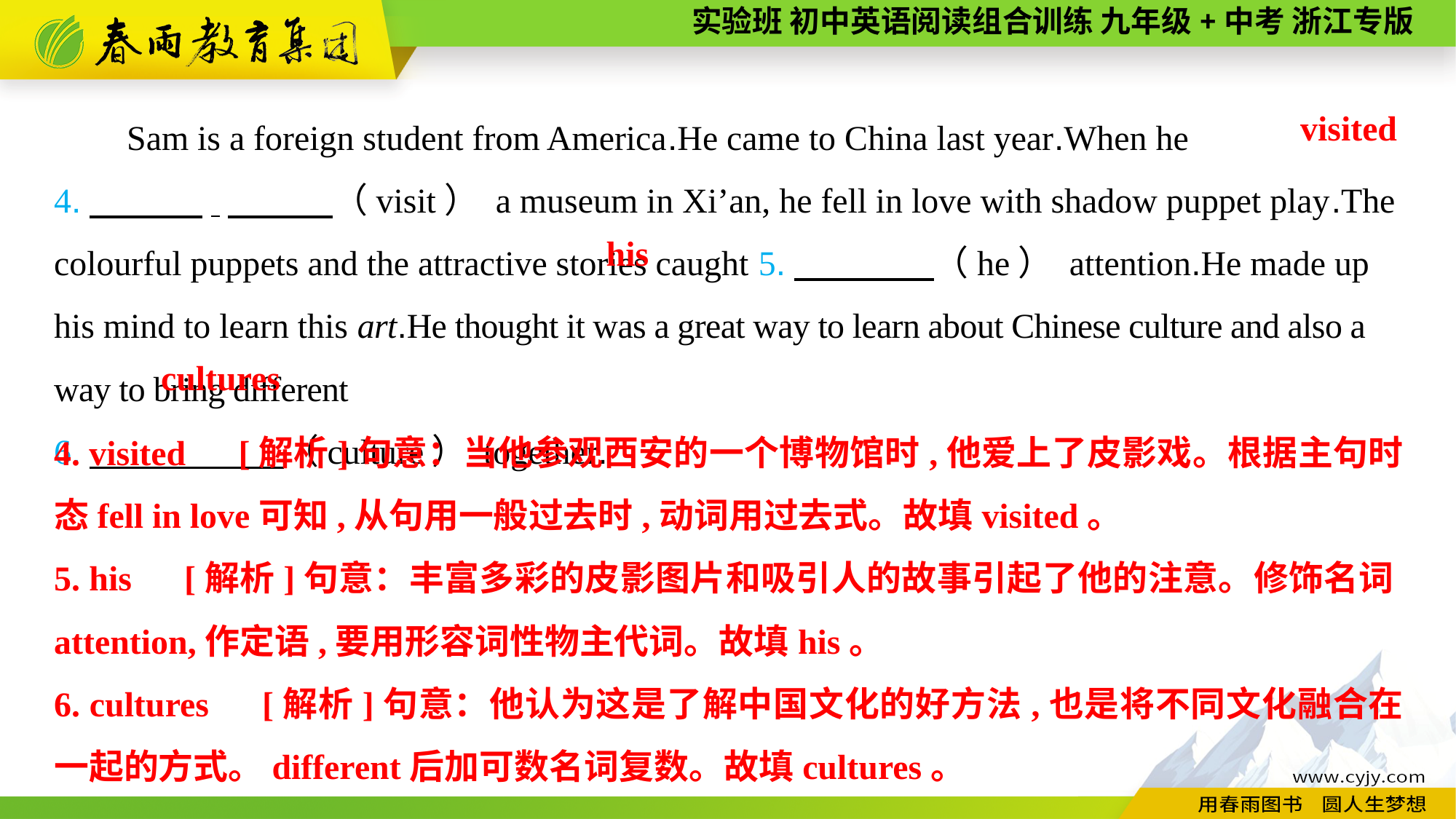

Sam is a foreign student from America.He came to China last year.When he 4.　          .　　　（visit） a museum in Xi’an, he fell in love with shadow puppet play.The colourful puppets and the attractive stories caught 5.　　　　（he） attention.He made up his mind to learn this art.He thought it was a great way to learn about Chinese culture and also a way to bring different
6.　　　       　（culture） together.
visited
his
cultures
4. visited　[解析]句意：当他参观西安的一个博物馆时,他爱上了皮影戏。根据主句时态fell in love可知,从句用一般过去时,动词用过去式。故填visited。
5. his　[解析]句意：丰富多彩的皮影图片和吸引人的故事引起了他的注意。修饰名词attention,作定语,要用形容词性物主代词。故填his。
6. cultures　[解析]句意：他认为这是了解中国文化的好方法,也是将不同文化融合在一起的方式。different后加可数名词复数。故填cultures。